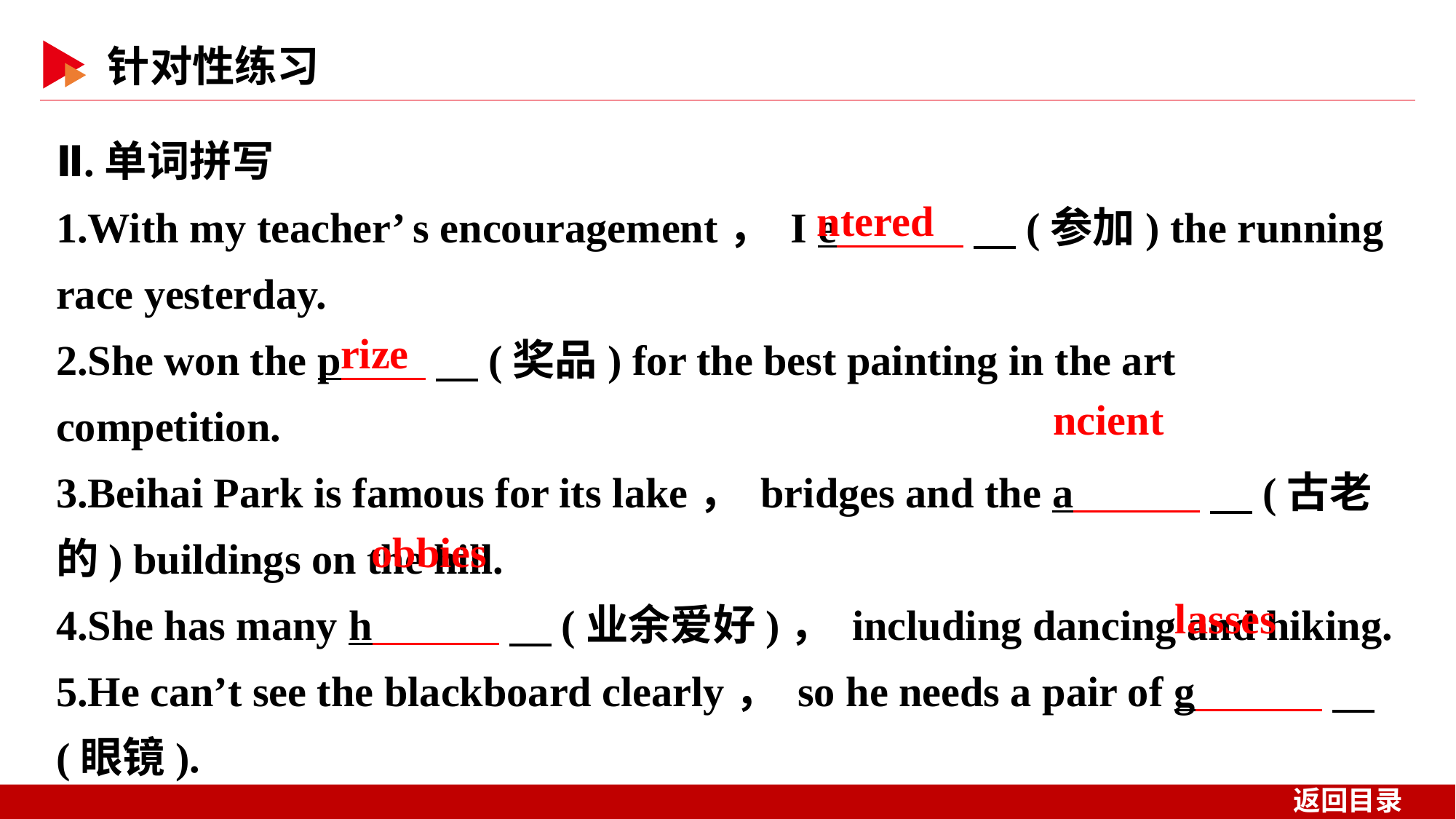

Ⅱ.单词拼写
1.With my teacher’ s encouragement， I e            　(参加) the running race yesterday.
2.She won the p        　(奖品) for the best painting in the art competition.
3.Beihai Park is famous for its lake， bridges and the a            　(古老的) buildings on the hill.
4.She has many h            　(业余爱好)， including dancing and hiking.
5.He can’t see the blackboard clearly， so he needs a pair of g            　(眼镜).
ntered
rize
ncient
obbies
lasses